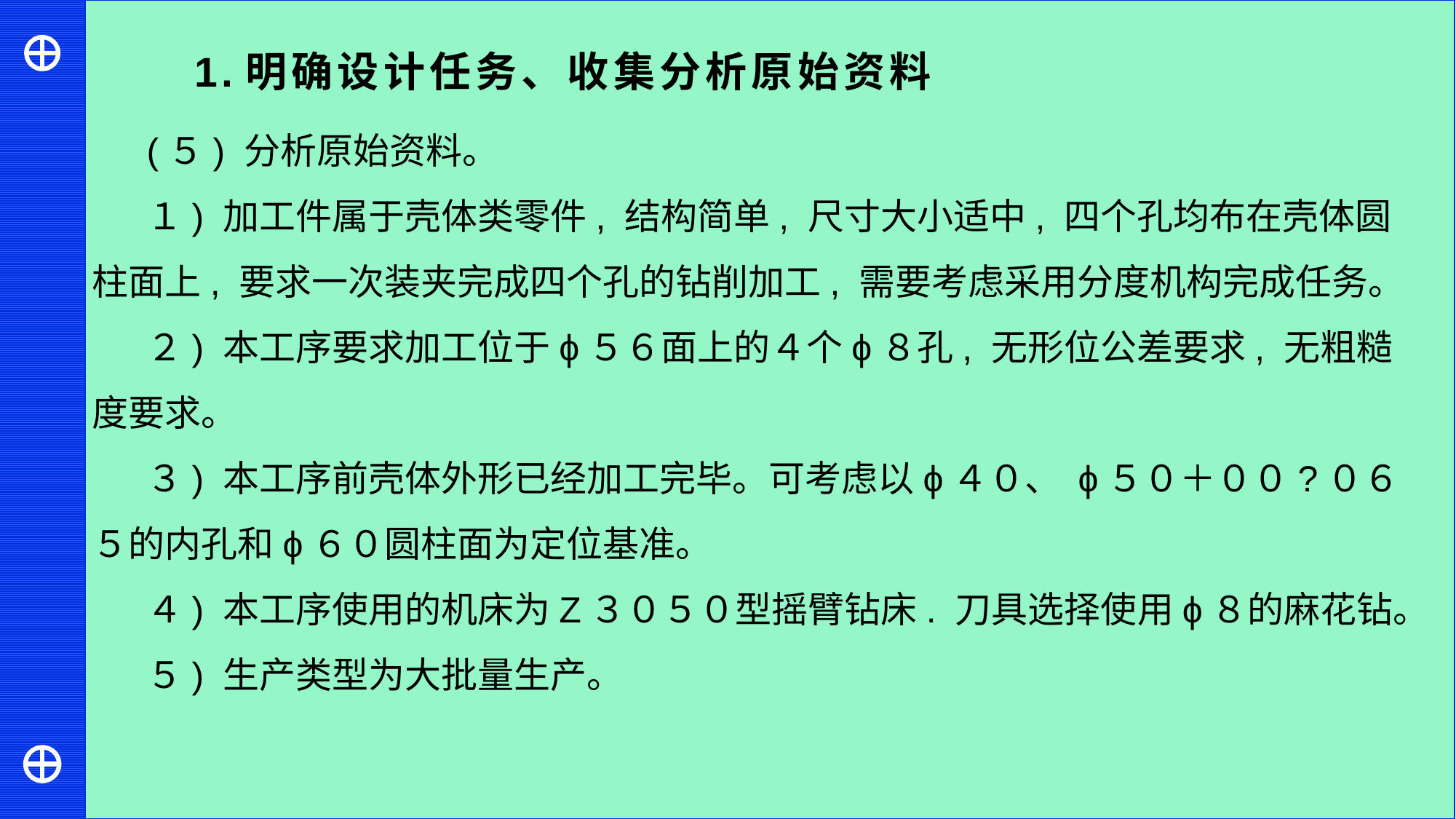

1.明确设计任务、收集分析原始资料
(５) 分析原始资料。
１) 加工件属于壳体类零件, 结构简单, 尺寸大小适中, 四个孔均布在壳体圆柱面上, 要求一次装夹完成四个孔的钻削加工, 需要考虑采用分度机构完成任务。
２) 本工序要求加工位于ϕ５６面上的４个ϕ８孔, 无形位公差要求, 无粗糙度要求。
３) 本工序前壳体外形已经加工完毕。可考虑以ϕ４０、 ϕ５０＋００?０６５的内孔和ϕ６０圆柱面为定位基准。
４) 本工序使用的机床为Z３０５０型摇臂钻床. 刀具选择使用ϕ８的麻花钻。
５) 生产类型为大批量生产。